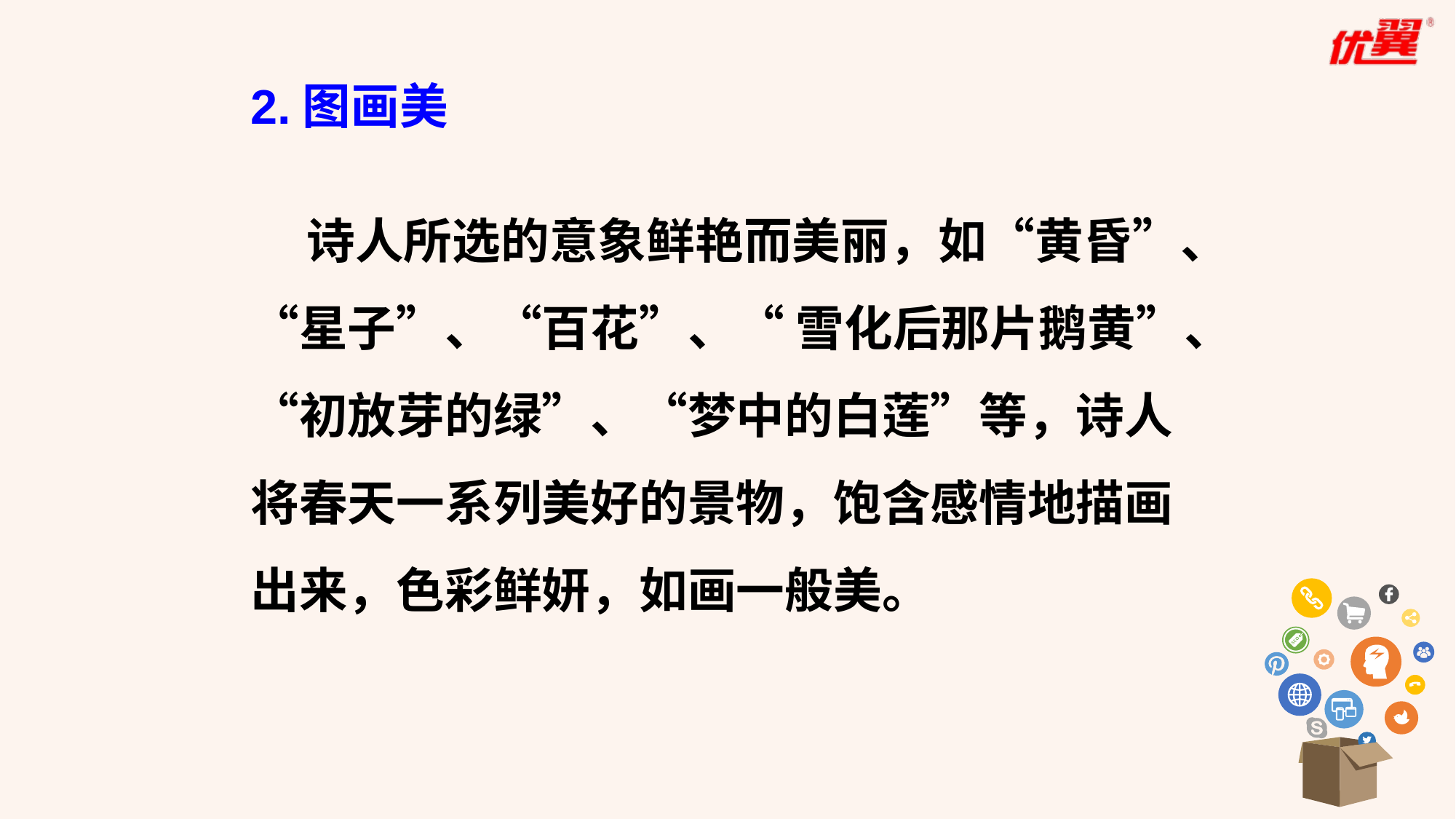

2.图画美
    诗人所选的意象鲜艳而美丽，如“黄昏”、“星子”、“百花”、“ 雪化后那片鹅黄”、“初放芽的绿”、“梦中的白莲”等，诗人将春天一系列美好的景物，饱含感情地描画出来，色彩鲜妍，如画一般美。